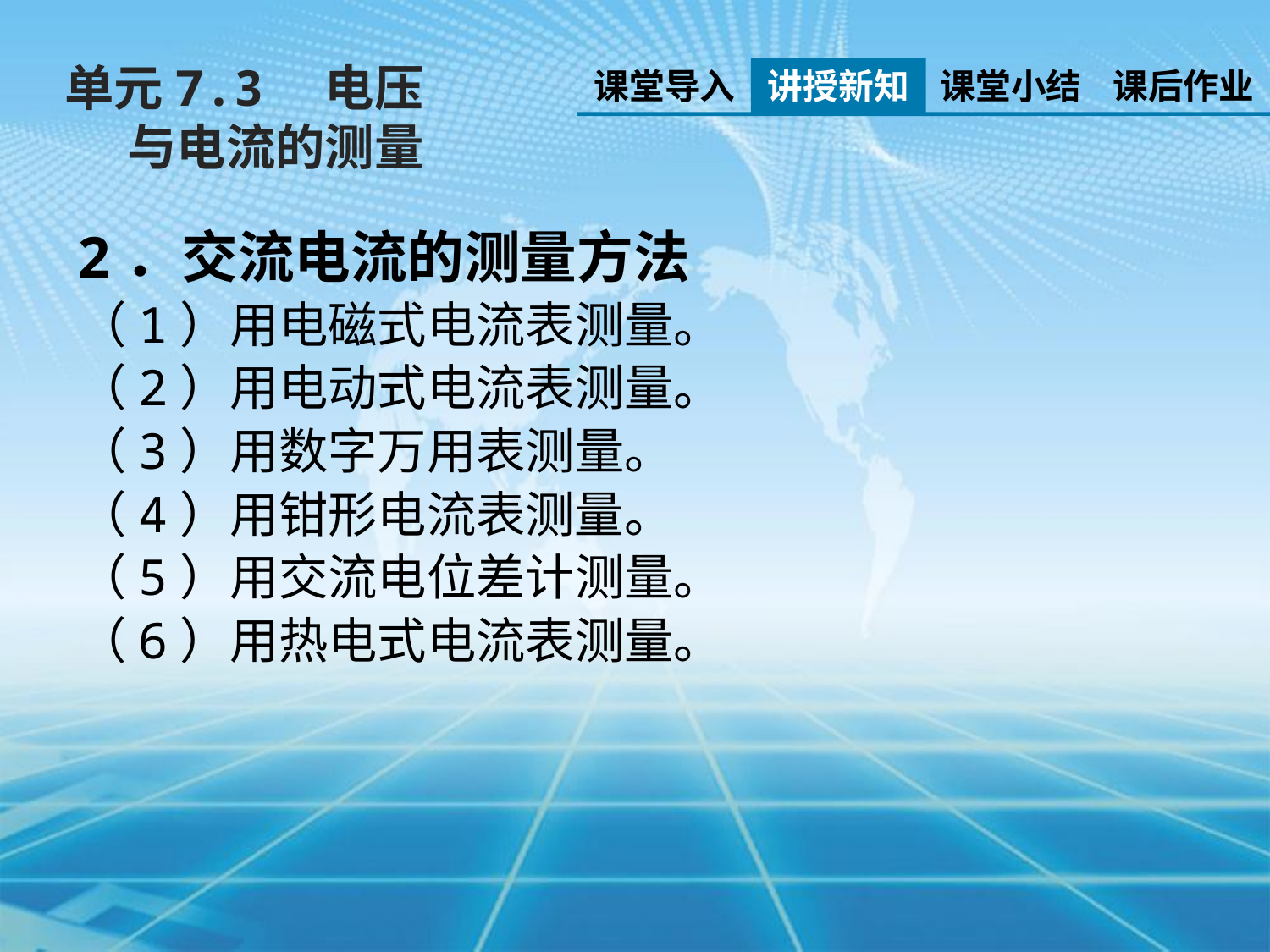

单元7.3　电压与电流的测量
课堂导入
讲授新知
课堂小结
课后作业
2．交流电流的测量方法
（1）用电磁式电流表测量。
（2）用电动式电流表测量。
（3）用数字万用表测量。
（4）用钳形电流表测量。
（5）用交流电位差计测量。
（6）用热电式电流表测量。